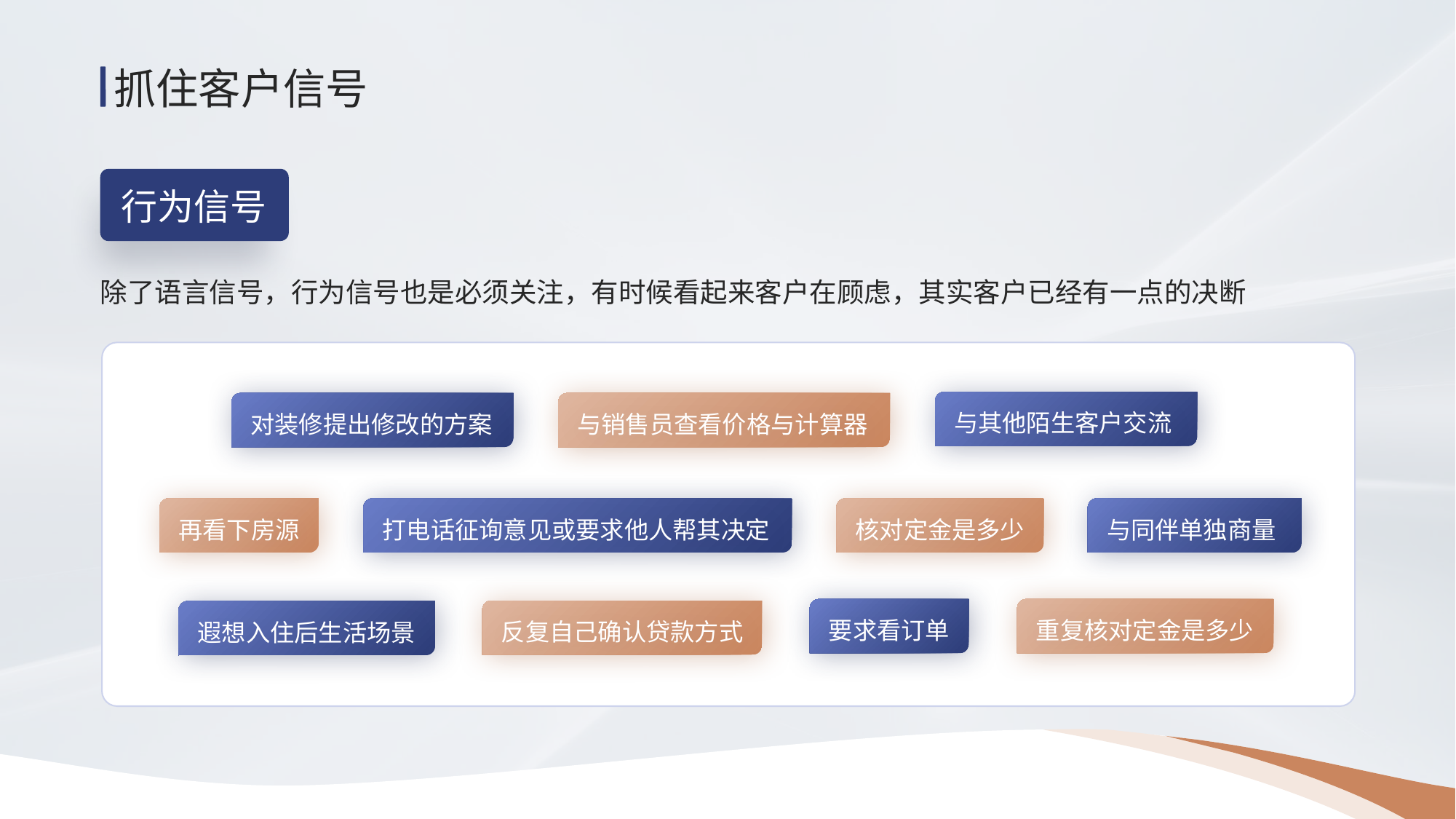

抓住客户信号

行为信号
除了语言信号，行为信号也是必须关注，有时候看起来客户在顾虑，其实客户已经有一点的决断

与其他陌生客户交流
对装修提出修改的方案
与销售员查看价格与计算器

再看下房源
打电话征询意见或要求他人帮其决定
核对定金是多少
与同伴单独商量

要求看订单
重复核对定金是多少
反复自己确认贷款方式
遐想入住后生活场景